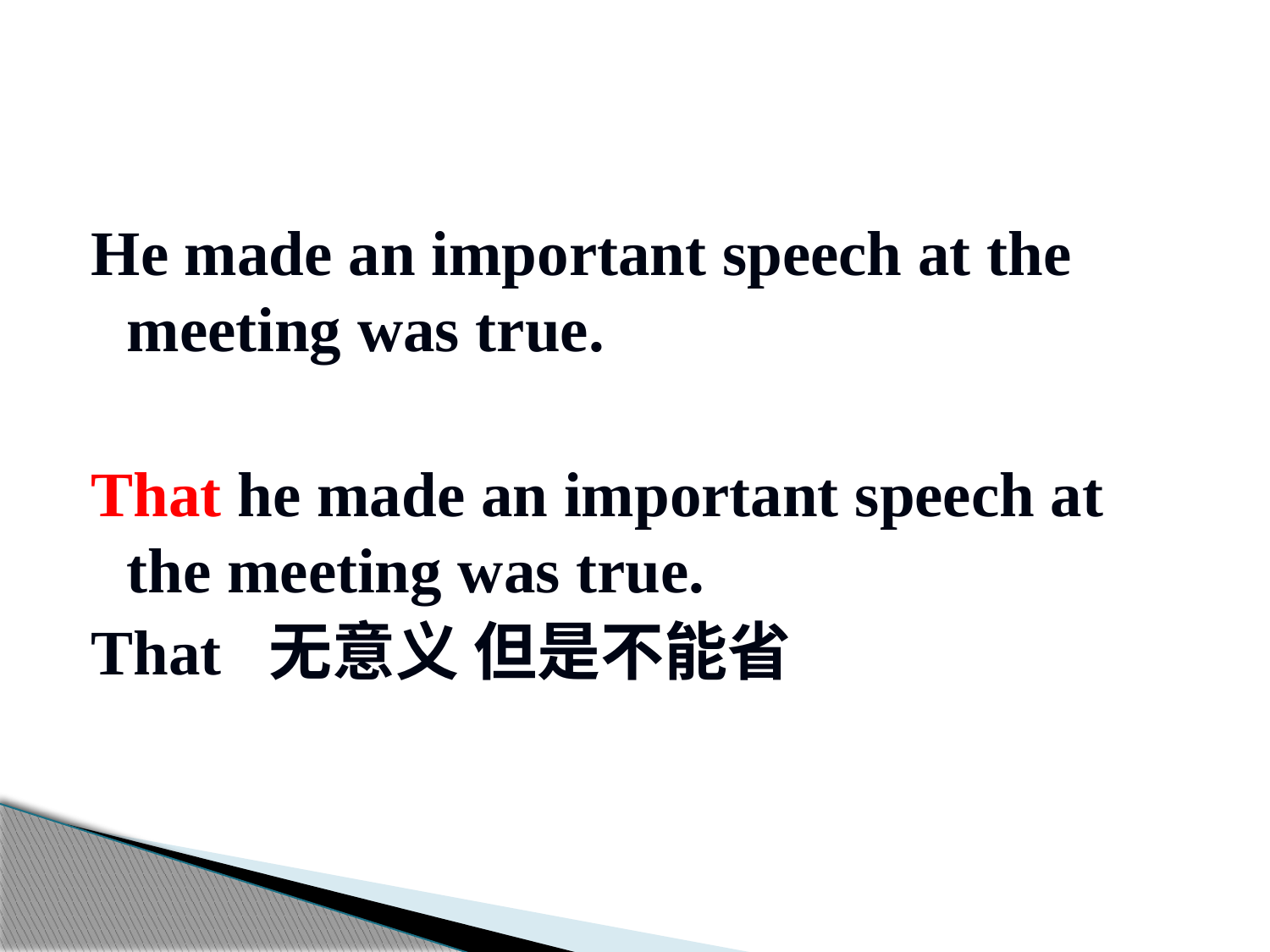

#
He made an important speech at the meeting was true.

That he made an important speech at the meeting was true.
That  无意义 但是不能省